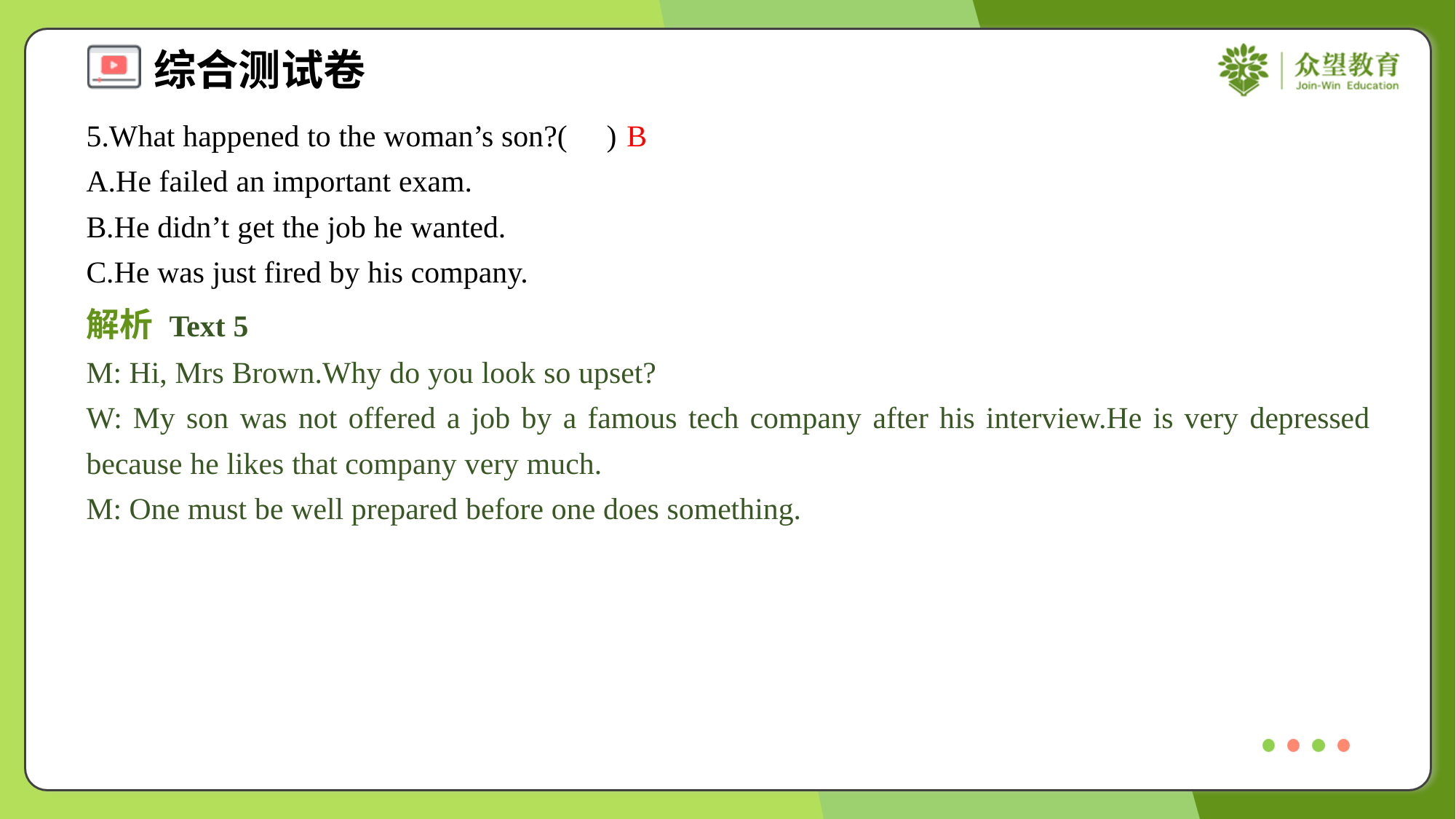

5.What happened to the woman’s son?(     )
B
A.He failed an important exam.
B.He didn’t get the job he wanted.
C.He was just fired by his company.
解析 Text 5
M: Hi, Mrs Brown.Why do you look so upset?
W: My son was not offered a job by a famous tech company after his interview.He is very depressed because he likes that company very much.
M: One must be well prepared before one does something.